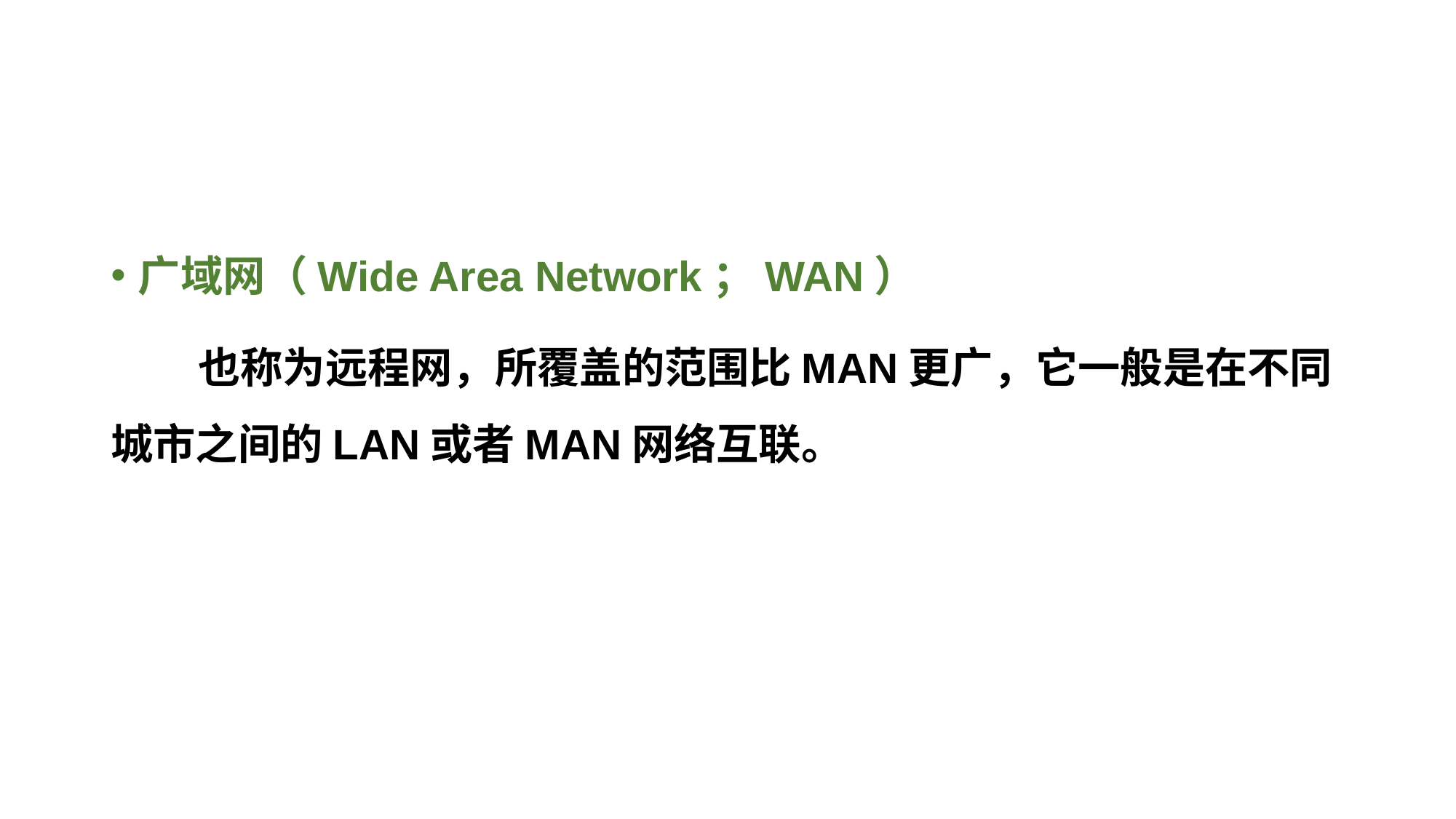

广域网（Wide Area Network；WAN）
        也称为远程网，所覆盖的范围比MAN更广，它一般是在不同城市之间的LAN或者MAN网络互联。